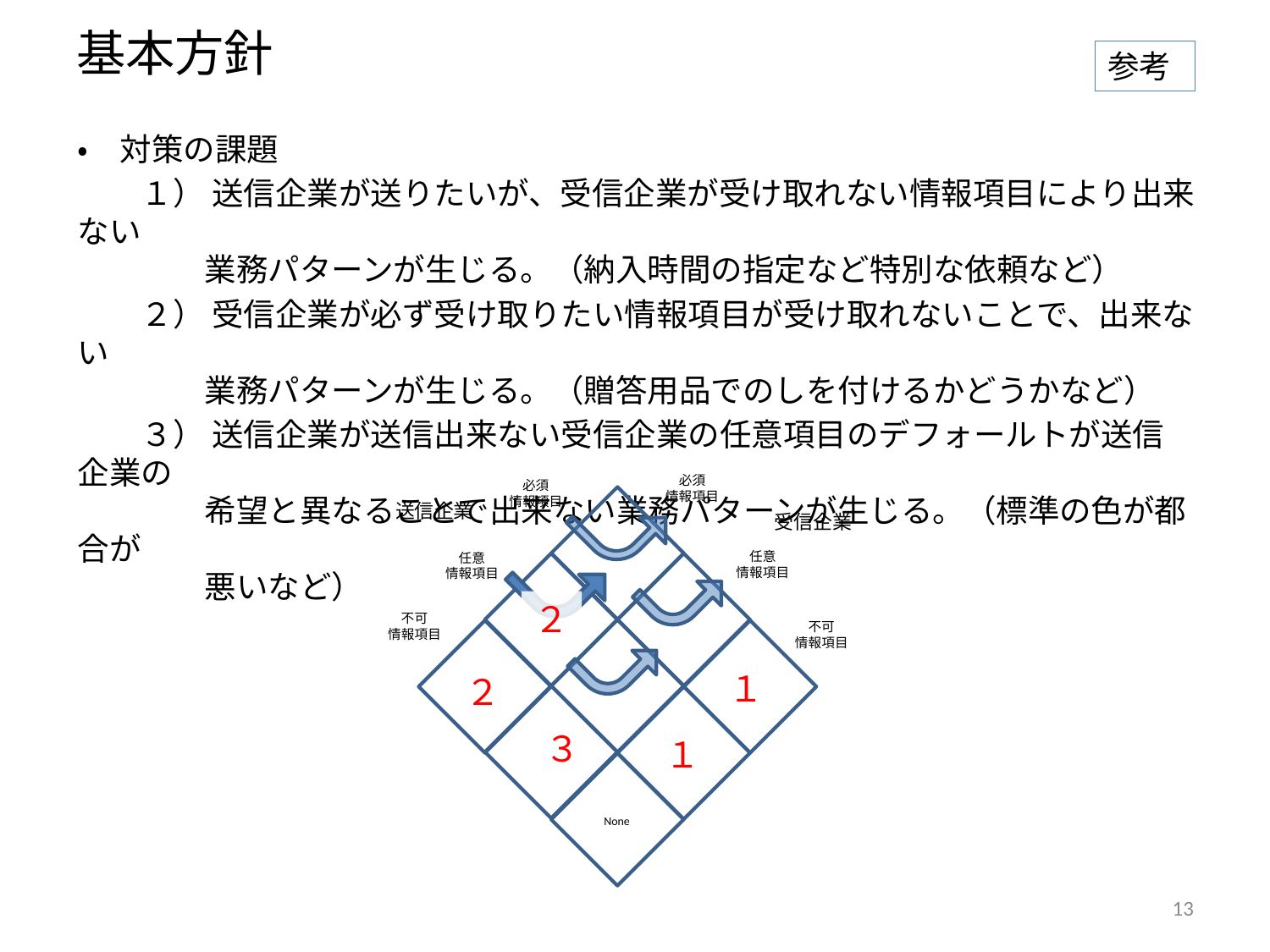

# 基本方針
参考
・　対策の課題
　　１） 送信企業が送りたいが、受信企業が受け取れない情報項目により出来ない
　　　　業務パターンが生じる。（納入時間の指定など特別な依頼など）
　　２） 受信企業が必ず受け取りたい情報項目が受け取れないことで、出来ない
　　　　業務パターンが生じる。（贈答用品でのしを付けるかどうかなど）
　　３） 送信企業が送信出来ない受信企業の任意項目のデフォールトが送信企業の
　　　　希望と異なることで出来ない業務パターンが生じる。（標準の色が都合が
　　　　悪いなど）

必須
情報項目
必須
情報項目

任意
情報項目
任意
情報項目

２
不可
情報項目
不可
情報項目

１
２

３
１

None
送信企業
受信企業
13